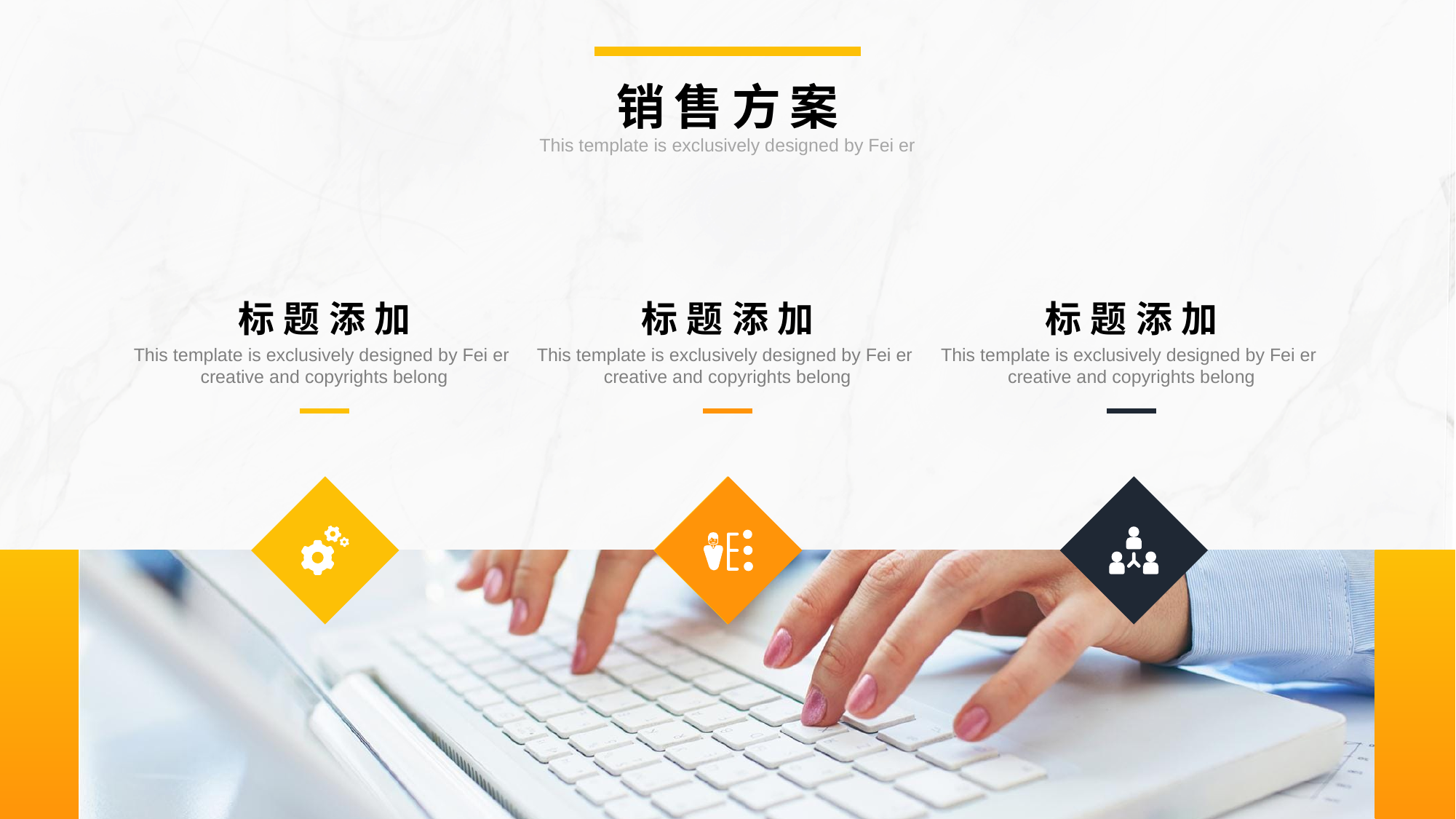

销售方案
This template is exclusively designed by Fei er
标题添加
This template is exclusively designed by Fei er
creative and copyrights belong
标题添加
This template is exclusively designed by Fei er
creative and copyrights belong
标题添加
This template is exclusively designed by Fei er
creative and copyrights belong